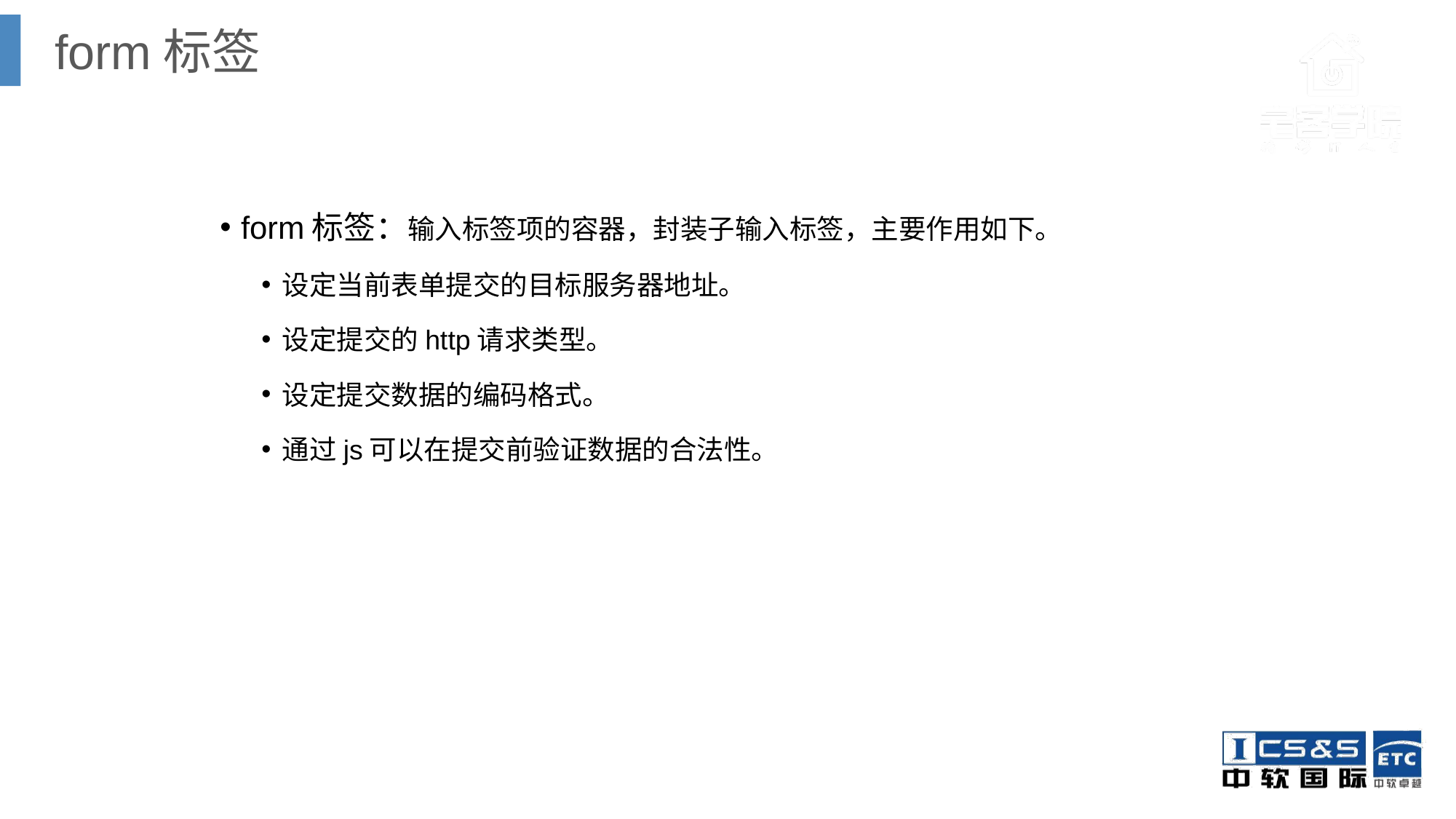

form标签
form标签：输入标签项的容器，封装子输入标签，主要作用如下。
设定当前表单提交的目标服务器地址。
设定提交的http请求类型。
设定提交数据的编码格式。
通过js可以在提交前验证数据的合法性。